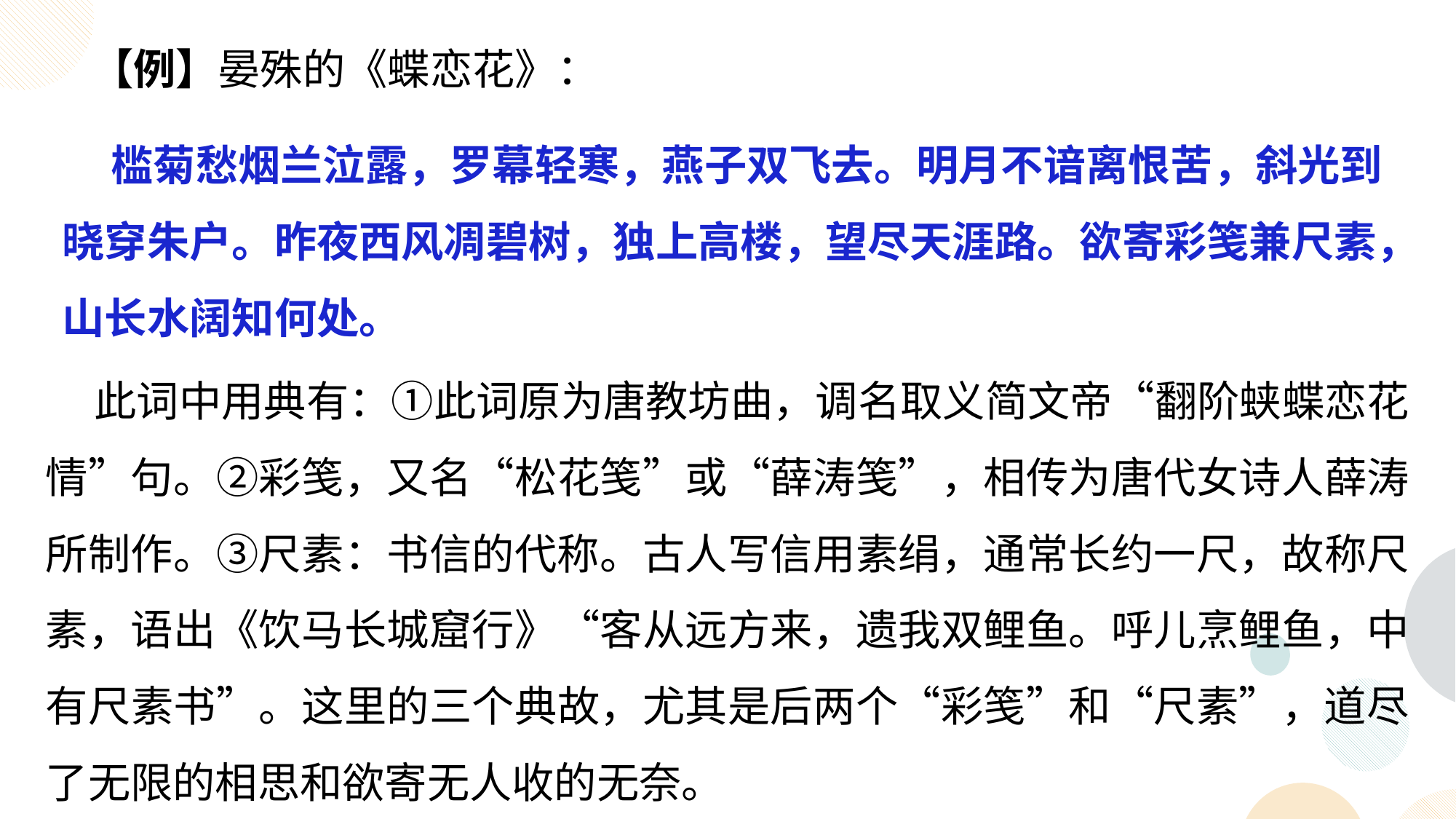

【例】晏殊的《蝶恋花》：
    槛菊愁烟兰泣露，罗幕轻寒，燕子双飞去。明月不谙离恨苦，斜光到晓穿朱户。昨夜西风凋碧树，独上高楼，望尽天涯路。欲寄彩笺兼尺素，山长水阔知何处。
    此词中用典有：①此词原为唐教坊曲，调名取义简文帝“翻阶蛱蝶恋花情”句。②彩笺，又名“松花笺”或“薛涛笺”，相传为唐代女诗人薛涛所制作。③尺素：书信的代称。古人写信用素绢，通常长约一尺，故称尺素，语出《饮马长城窟行》“客从远方来，遗我双鲤鱼。呼儿烹鲤鱼，中有尺素书”。这里的三个典故，尤其是后两个“彩笺”和“尺素”，道尽了无限的相思和欲寄无人收的无奈。